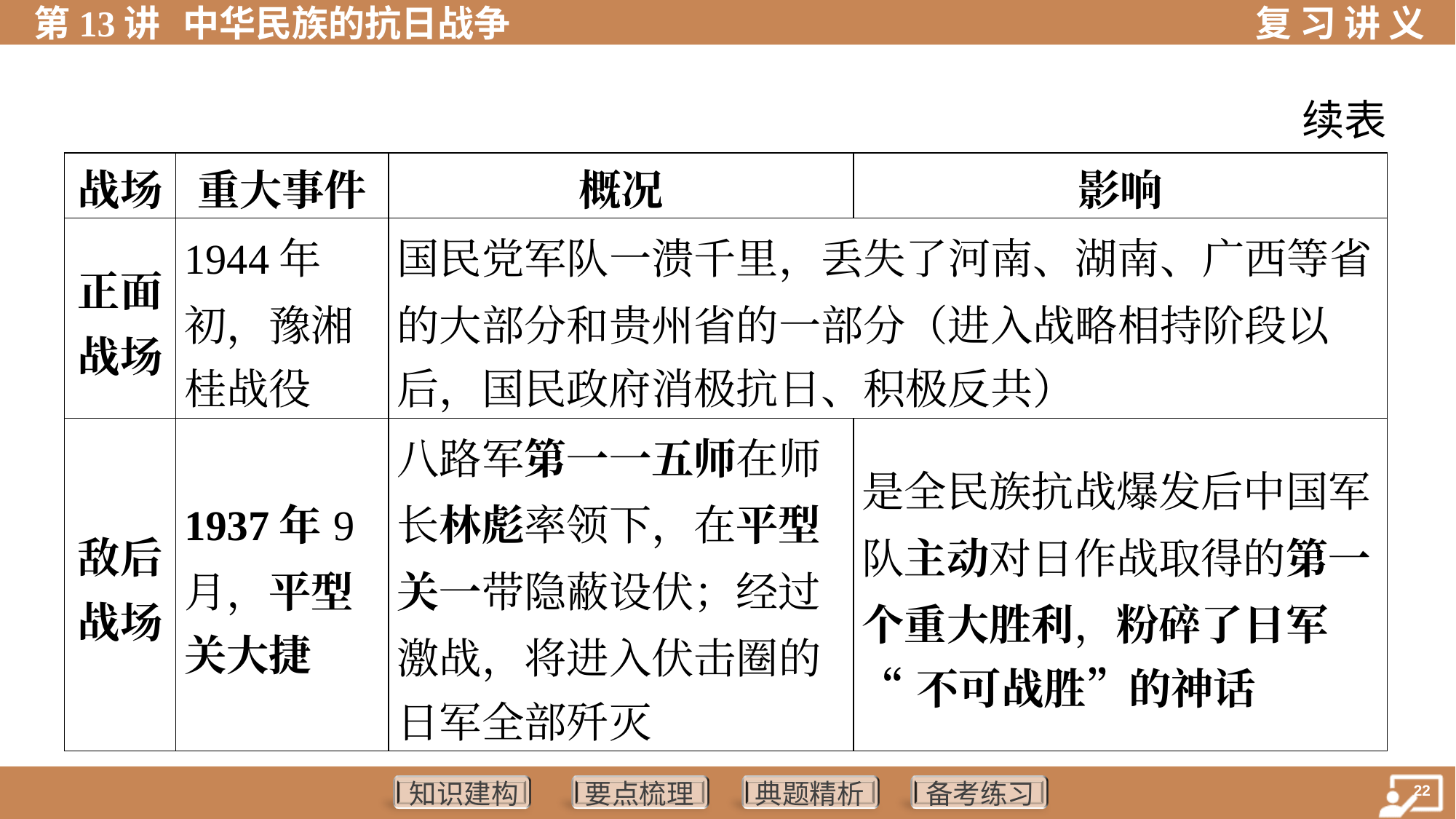

续表
| 战场 | 重大事件 | 概况 | 影响 |
| --- | --- | --- | --- |
| 正面 战场 | 1944年 初，豫湘 桂战役 | 国民党军队一溃千里，丢失了河南、湖南、广西等省 的大部分和贵州省的一部分（进入战略相持阶段以 后，国民政府消极抗日、积极反共） |  |
| 敌后 战场 | 1937年9 月，平型 关大捷 | 八路军第一一五师在师 长林彪率领下，在平型 关一带隐蔽设伏；经过 激战，将进入伏击圈的 日军全部歼灭 | 是全民族抗战爆发后中国军 队主动对日作战取得的第一 个重大胜利，粉碎了日军 “不可战胜”的神话 |